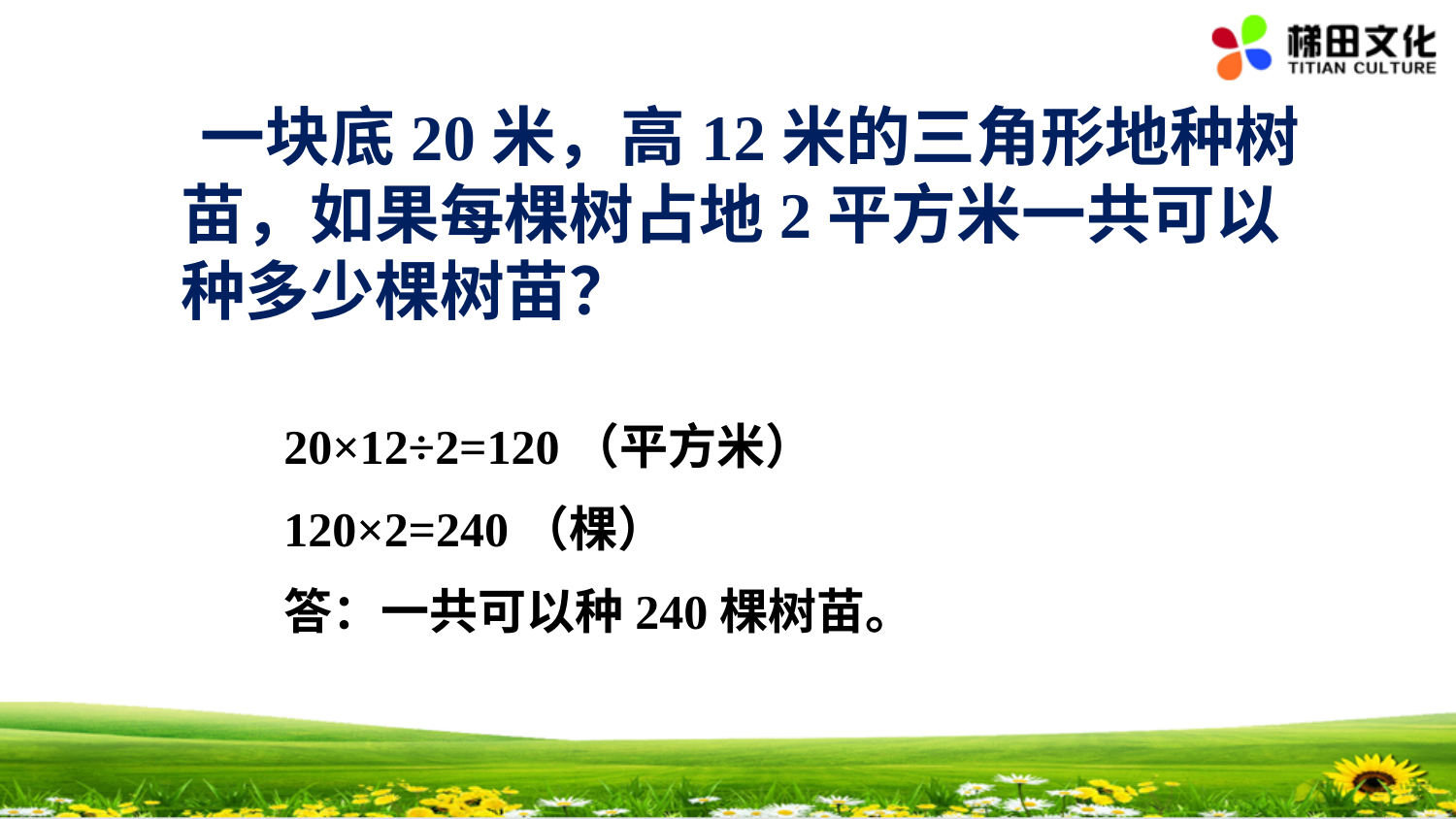

一块底20米，高12米的三角形地种树苗，如果每棵树占地2平方米一共可以种多少棵树苗？
20×12÷2=120（平方米）
120×2=240（棵）
答：一共可以种240棵树苗。